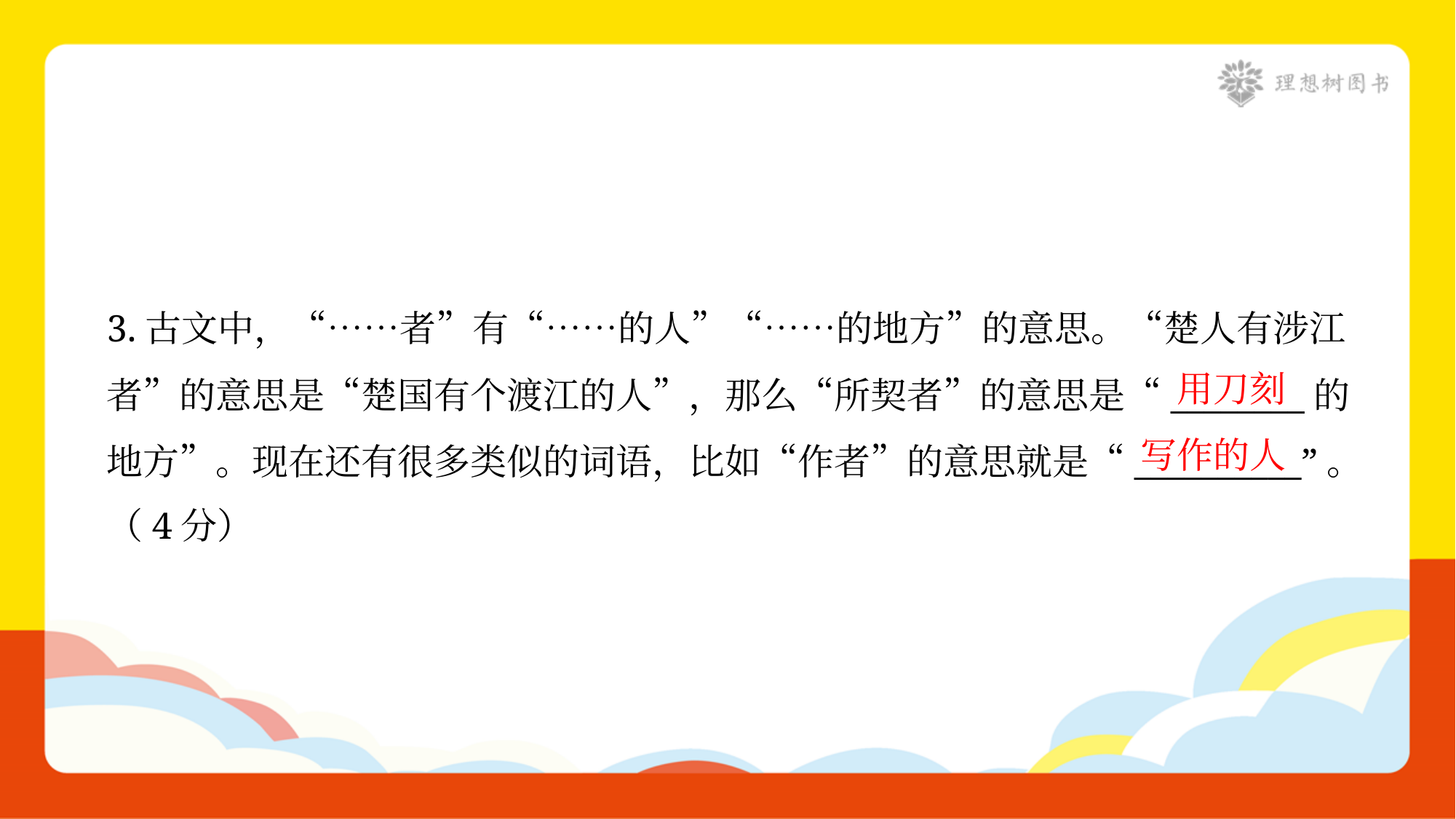

3.古文中，“……者”有“……的人”“……的地方”的意思。“楚人有涉江
者”的意思是“楚国有个渡江的人”，那么“所契者”的意思是“________的
地方”。现在还有很多类似的词语，比如“作者”的意思就是“__________”。
（4分）
用刀刻
写作的人